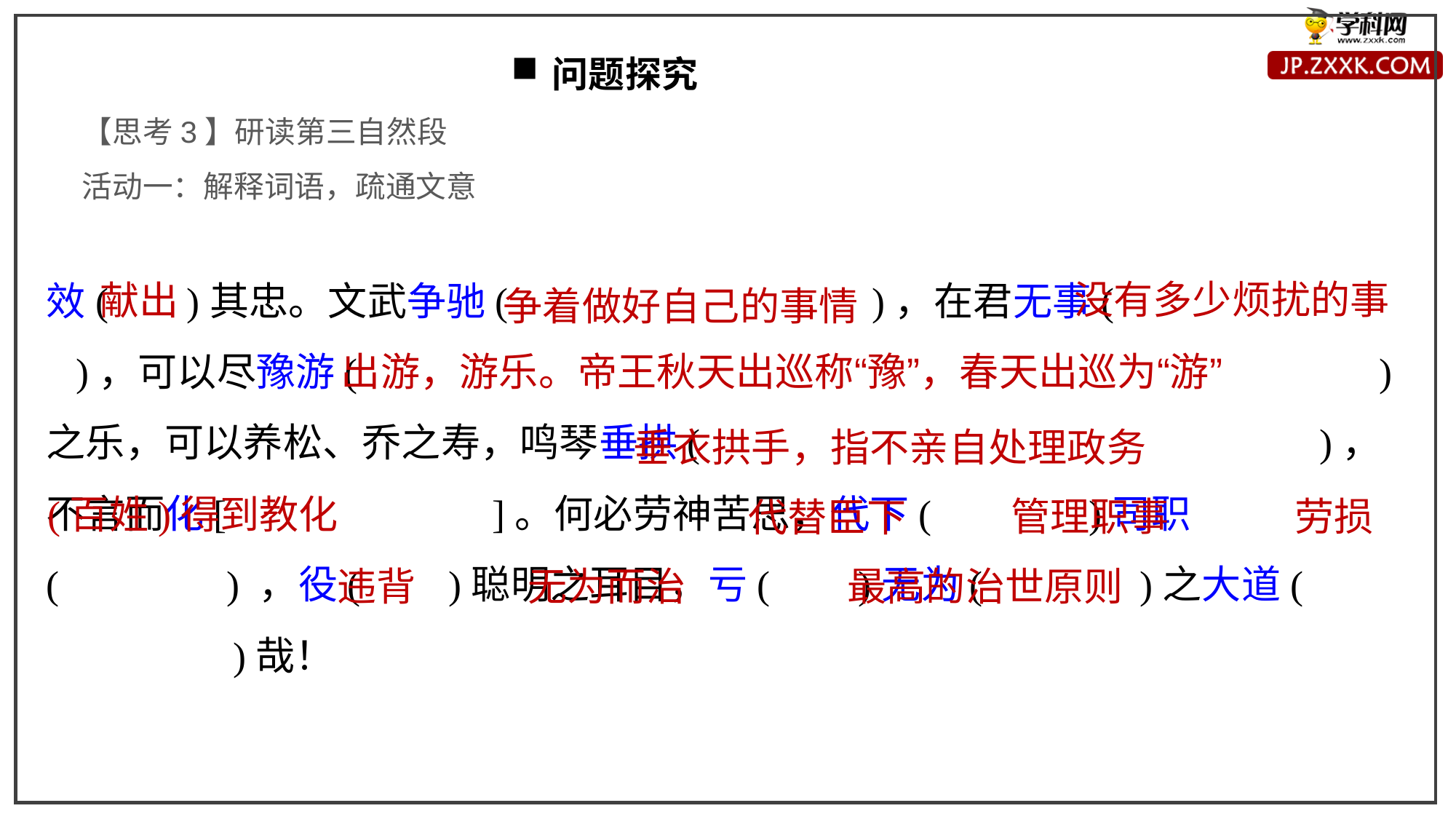

问题探究
【思考3】研读第三自然段
活动一：解释词语，疏通文意
没有多少烦扰的事
献出
效(        )其忠。文武争驰(                                     )，在君无事(                                 )，可以尽豫游(                                                                                                        )之乐，可以养松、乔之寿，鸣琴垂拱(                                                               )，不言而化[                           ]。何必劳神苦思，代下(                )司职(                 ) ，役(         )聪明之耳目，亏(         )无为(                )之大道(                              )哉！
争着做好自己的事情
出游，游乐。帝王秋天出巡称“豫”，春天出巡为“游”
垂衣拱手，指不亲自处理政务
(百姓)得到教化
劳损
管理职事
代替臣下
无为而治
违背
最高的治世原则